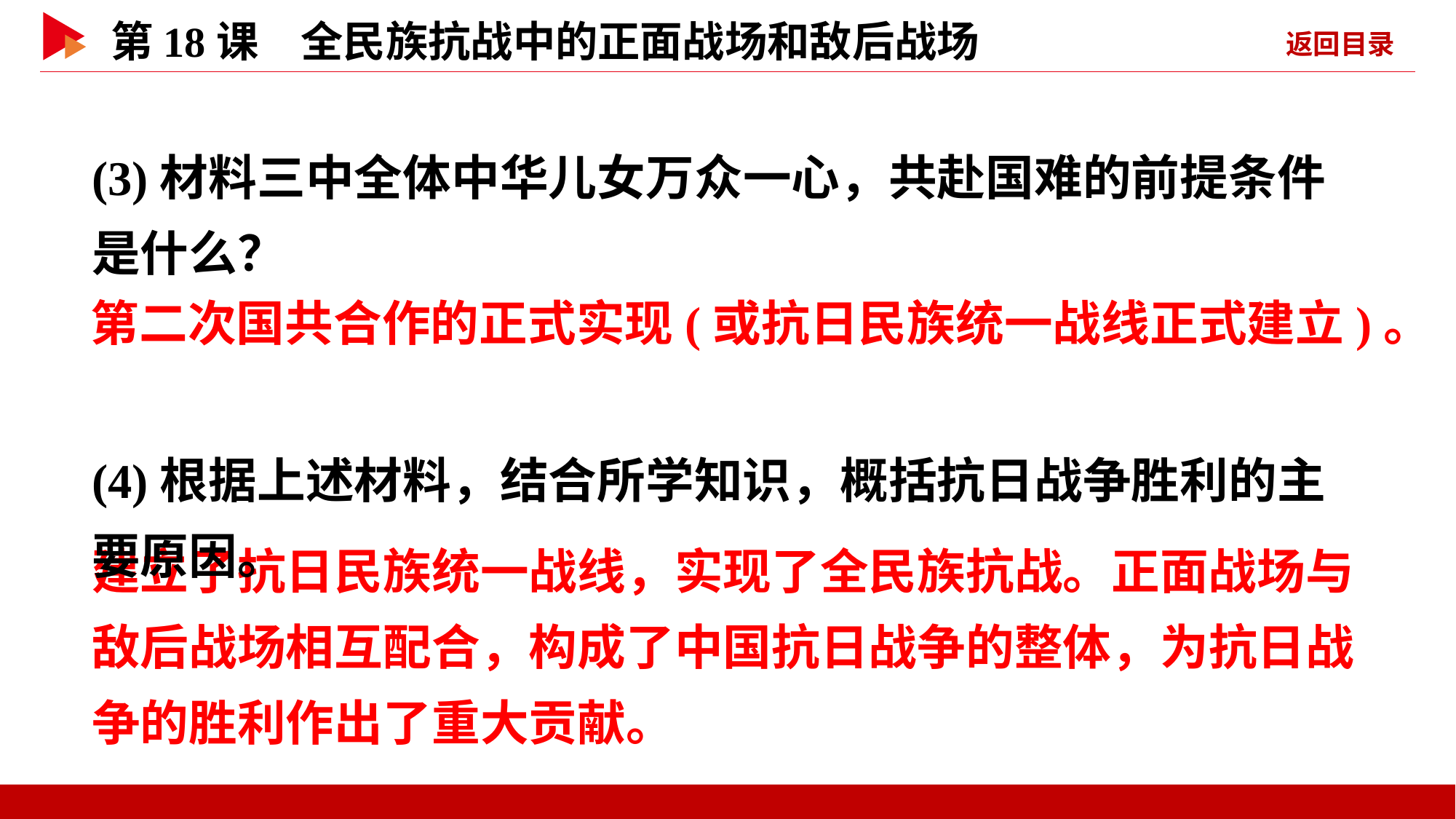

(3)材料三中全体中华儿女万众一心，共赴国难的前提条件是什么？

(4)根据上述材料，结合所学知识，概括抗日战争胜利的主要原因。
第二次国共合作的正式实现(或抗日民族统一战线正式建立)。
建立了抗日民族统一战线，实现了全民族抗战。正面战场与敌后战场相互配合，构成了中国抗日战争的整体，为抗日战争的胜利作出了重大贡献。